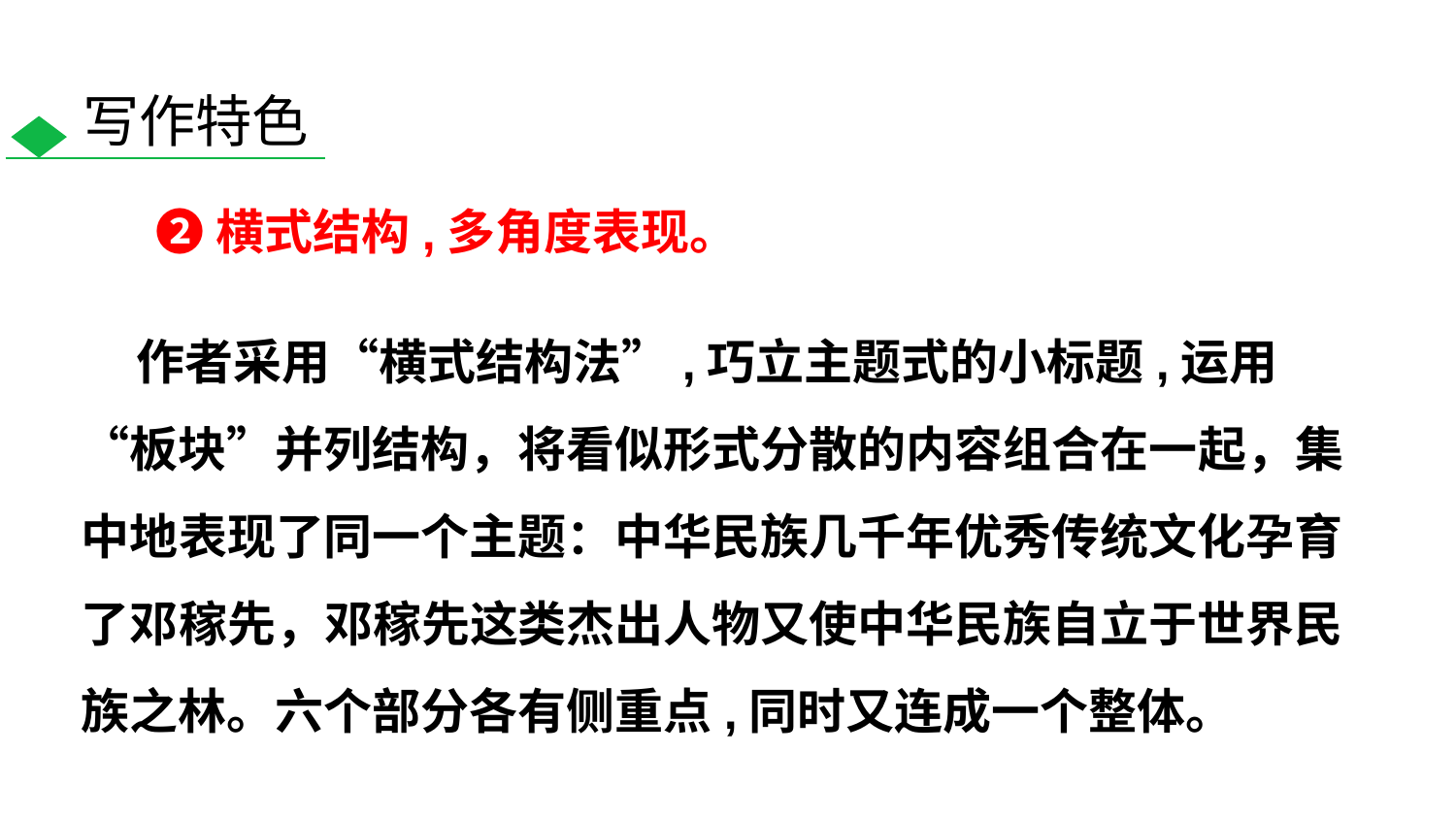

写作特色

❷横式结构,多角度表现。
    作者采用“横式结构法”,巧立主题式的小标题,运用“板块”并列结构，将看似形式分散的内容组合在一起，集中地表现了同一个主题：中华民族几千年优秀传统文化孕育了邓稼先，邓稼先这类杰出人物又使中华民族自立于世界民族之林。六个部分各有侧重点,同时又连成一个整体。